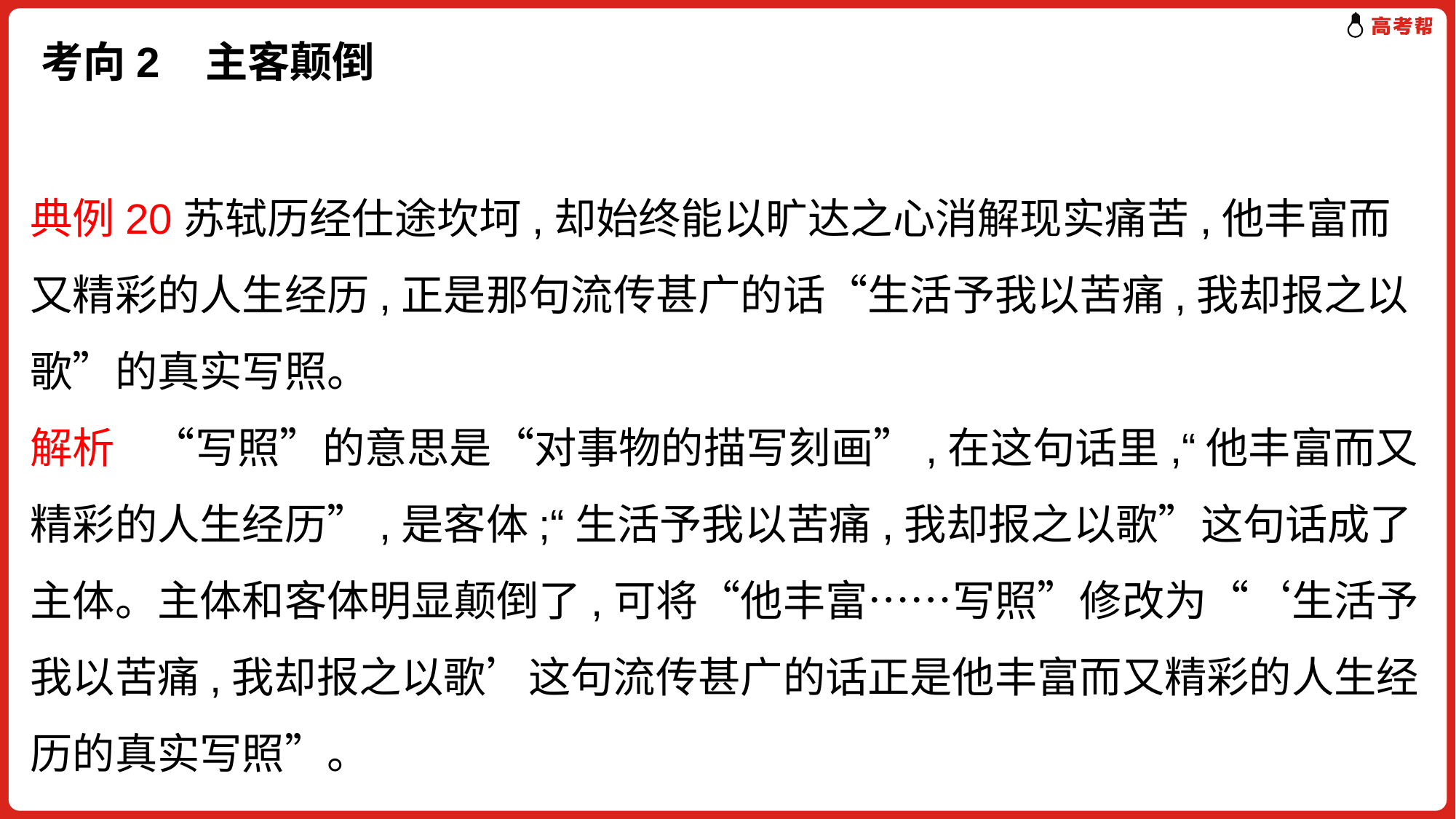

# 考向2   主客颠倒
典例20苏轼历经仕途坎坷,却始终能以旷达之心消解现实痛苦,他丰富而又精彩的人生经历,正是那句流传甚广的话“生活予我以苦痛,我却报之以歌”的真实写照。
解析    “写照”的意思是“对事物的描写刻画”,在这句话里,“他丰富而又精彩的人生经历”,是客体;“生活予我以苦痛,我却报之以歌”这句话成了主体。主体和客体明显颠倒了,可将“他丰富……写照”修改为“‘生活予我以苦痛,我却报之以歌’这句流传甚广的话正是他丰富而又精彩的人生经历的真实写照”。